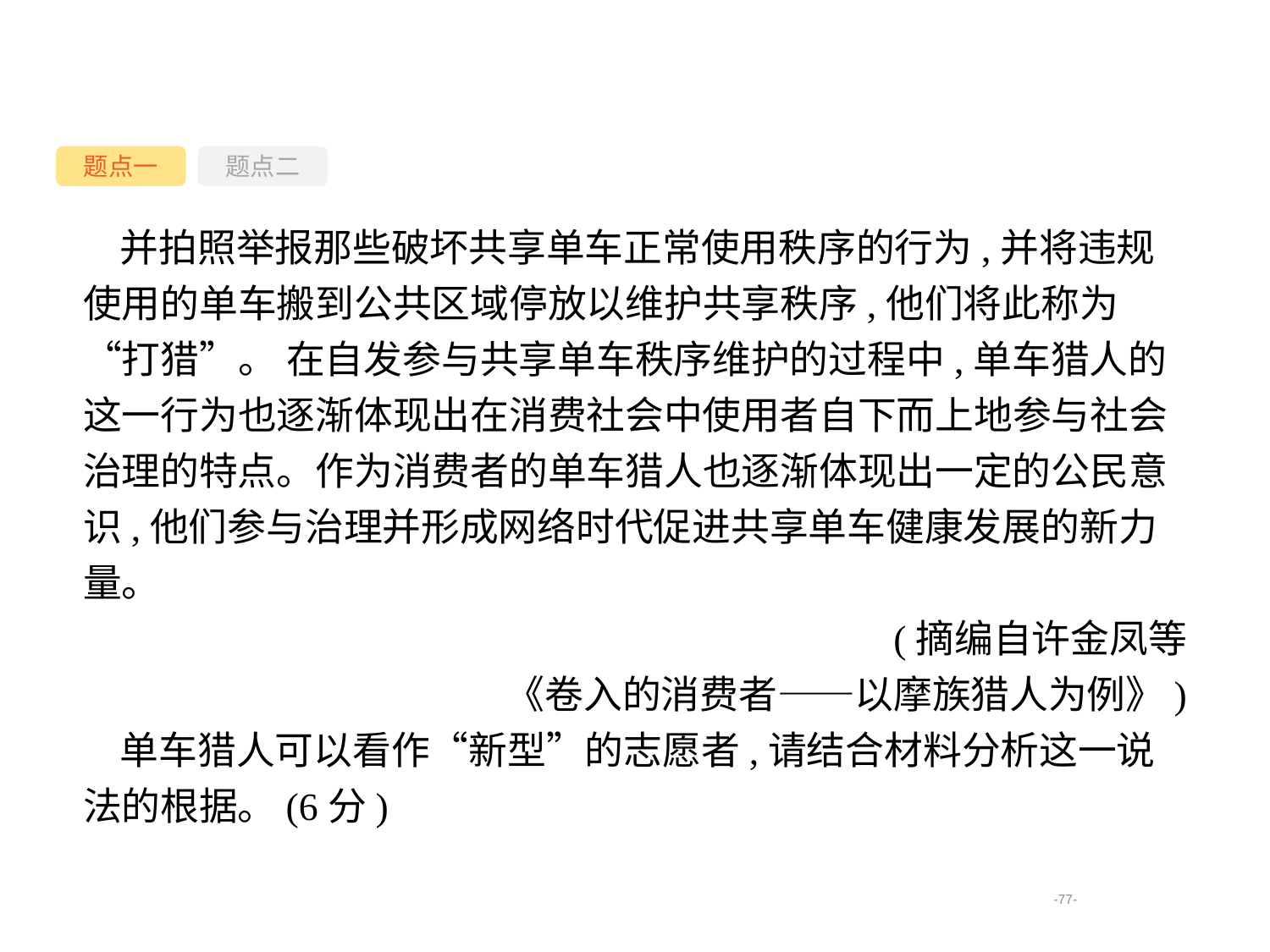

题点一
题点二
并拍照举报那些破坏共享单车正常使用秩序的行为,并将违规使用的单车搬到公共区域停放以维护共享秩序,他们将此称为“打猎”。 在自发参与共享单车秩序维护的过程中,单车猎人的这一行为也逐渐体现出在消费社会中使用者自下而上地参与社会治理的特点。作为消费者的单车猎人也逐渐体现出一定的公民意识,他们参与治理并形成网络时代促进共享单车健康发展的新力量。
(摘编自许金凤等
《卷入的消费者——以摩族猎人为例》)
单车猎人可以看作“新型”的志愿者,请结合材料分析这一说法的根据。(6分)
-77-